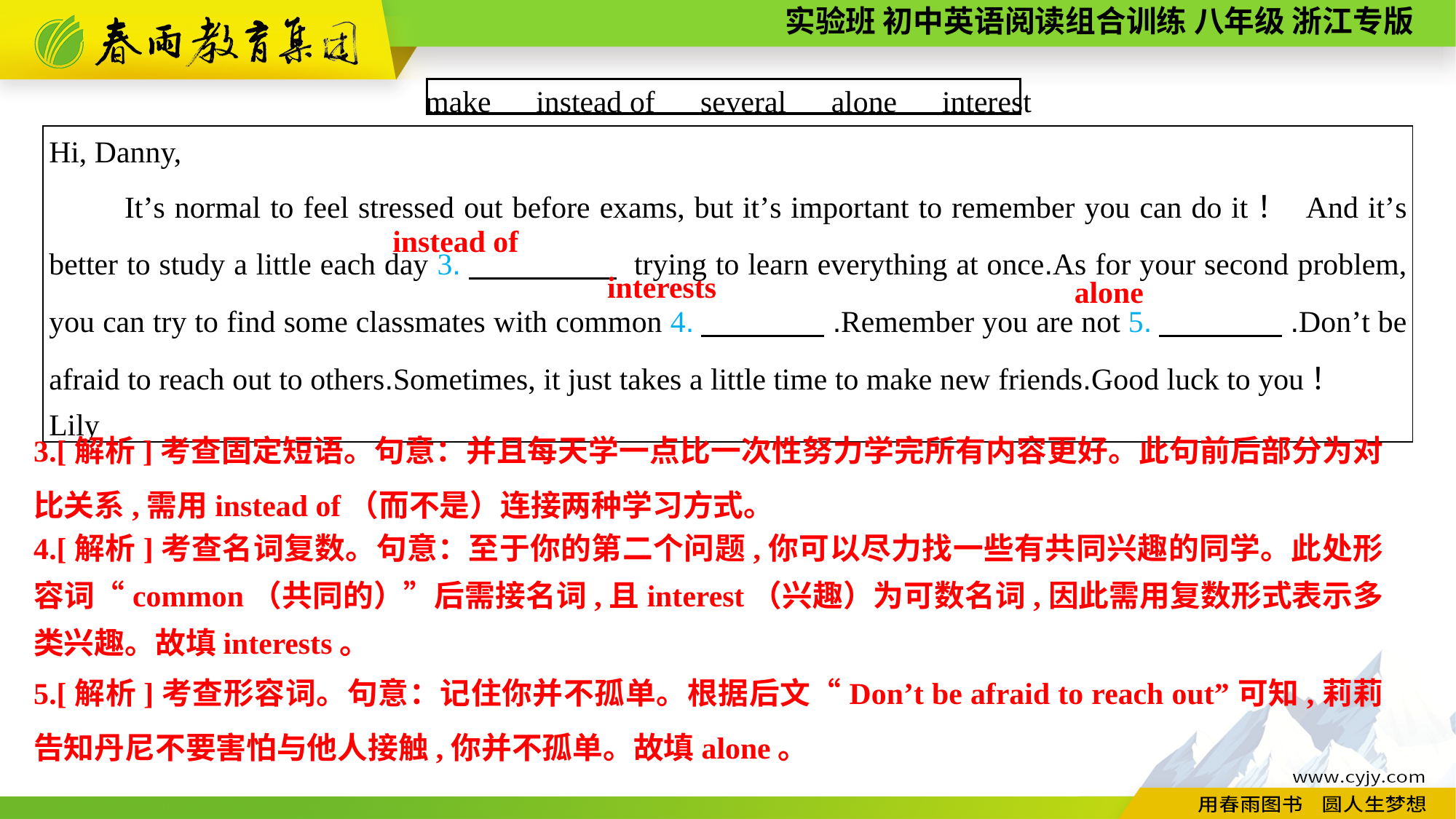

make　instead of　several　alone　interest

| Hi, Danny, It’s normal to feel stressed out before exams, but it’s important to remember you can do it！ And it’s better to study a little each day 3.　　　 　 trying to learn everything at once.As for your second problem, you can try to find some classmates with common 4.　　　　.Remember you are not 5.　　　　.Don’t be afraid to reach out to others.Sometimes, it just takes a little time to make new friends.Good luck to you！ Lily |
| --- |
 instead of
interests
alone
3.[解析]考查固定短语。句意：并且每天学一点比一次性努力学完所有内容更好。此句前后部分为对比关系,需用instead of（而不是）连接两种学习方式。
4.[解析]考查名词复数。句意：至于你的第二个问题,你可以尽力找一些有共同兴趣的同学。此处形容词“common（共同的）”后需接名词,且interest（兴趣）为可数名词,因此需用复数形式表示多类兴趣。故填interests。
5.[解析]考查形容词。句意：记住你并不孤单。根据后文“Don’t be afraid to reach out”可知,莉莉告知丹尼不要害怕与他人接触,你并不孤单。故填alone。